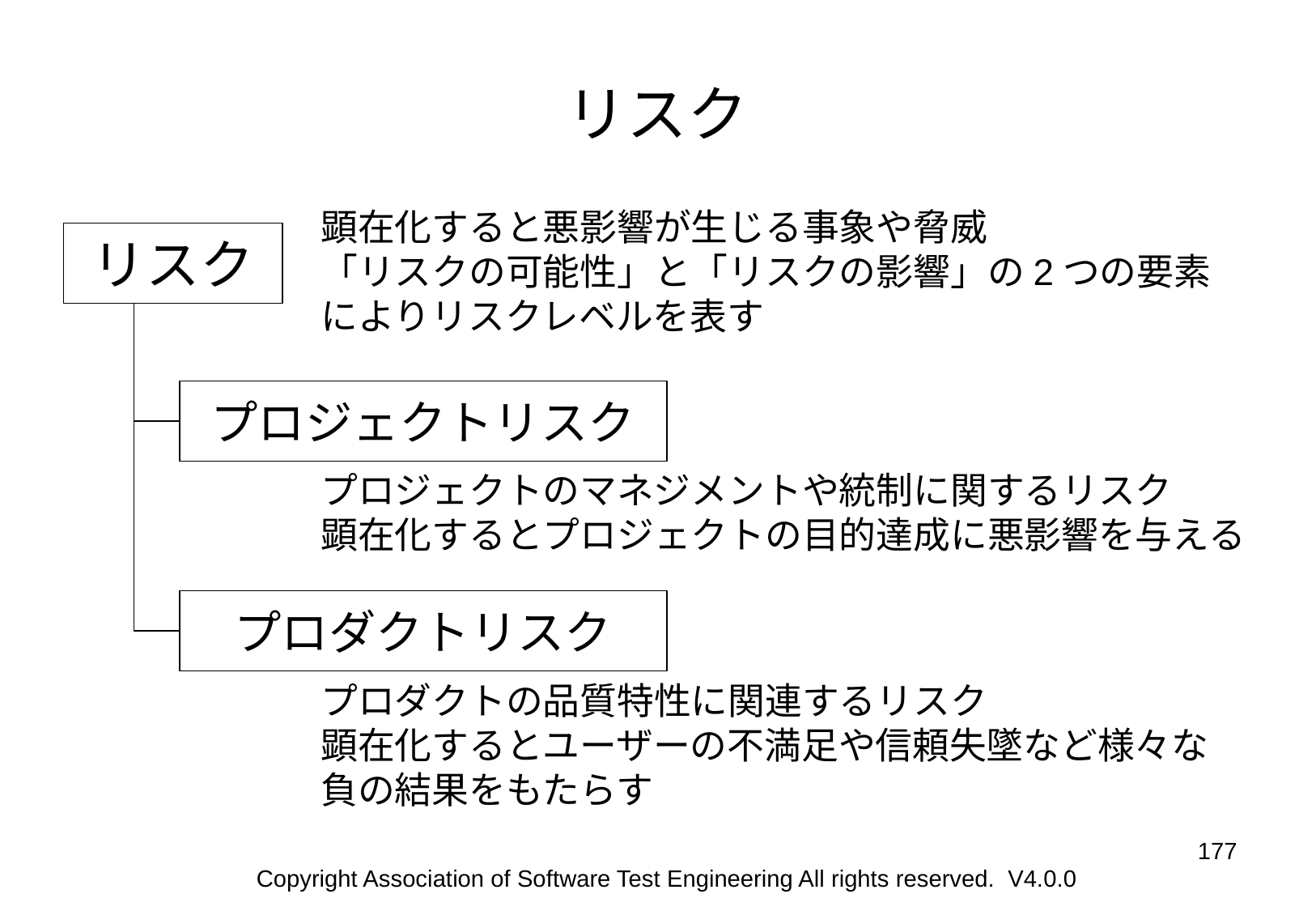

# リスク
顕在化すると悪影響が生じる事象や脅威
「リスクの可能性」と「リスクの影響」の2つの要素によりリスクレベルを表す
リスク
プロジェクトリスク
プロジェクトのマネジメントや統制に関するリスク
顕在化するとプロジェクトの目的達成に悪影響を与える
プロダクトリスク
プロダクトの品質特性に関連するリスク
顕在化するとユーザーの不満足や信頼失墜など様々な負の結果をもたらす
177
Copyright Association of Software Test Engineering All rights reserved.  V4.0.0